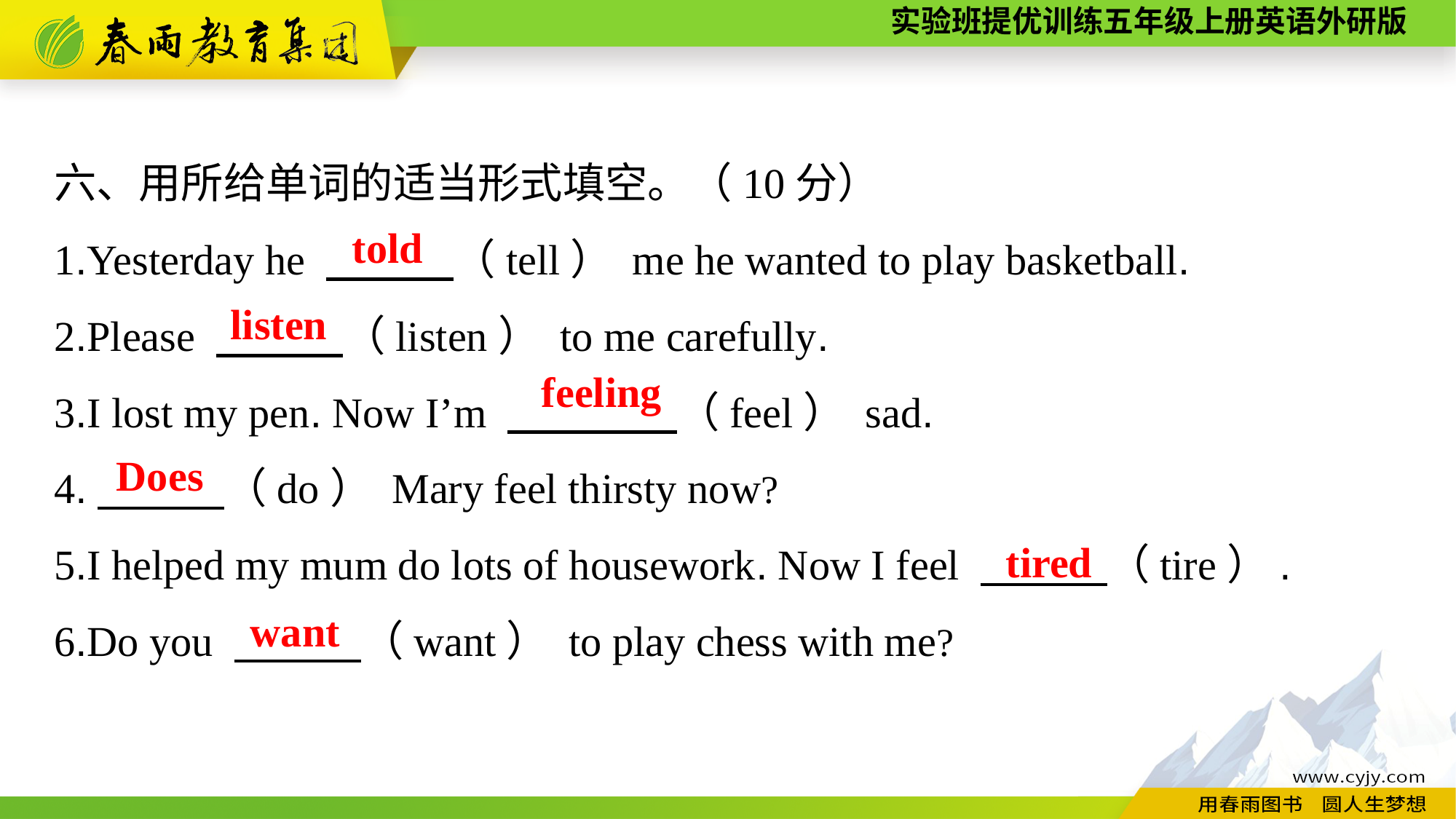

六、用所给单词的适当形式填空。（10分）
1.Yesterday he 　　　（tell） me he wanted to play basketball.
2.Please 　　　（listen） to me carefully.
3.I lost my pen. Now I’m 　　　　（feel） sad.
4.　　　（do） Mary feel thirsty now?
5.I helped my mum do lots of housework. Now I feel 　　　（tire）.
6.Do you 　　　（want） to play chess with me?
told
listen
feeling
Does
tired
want